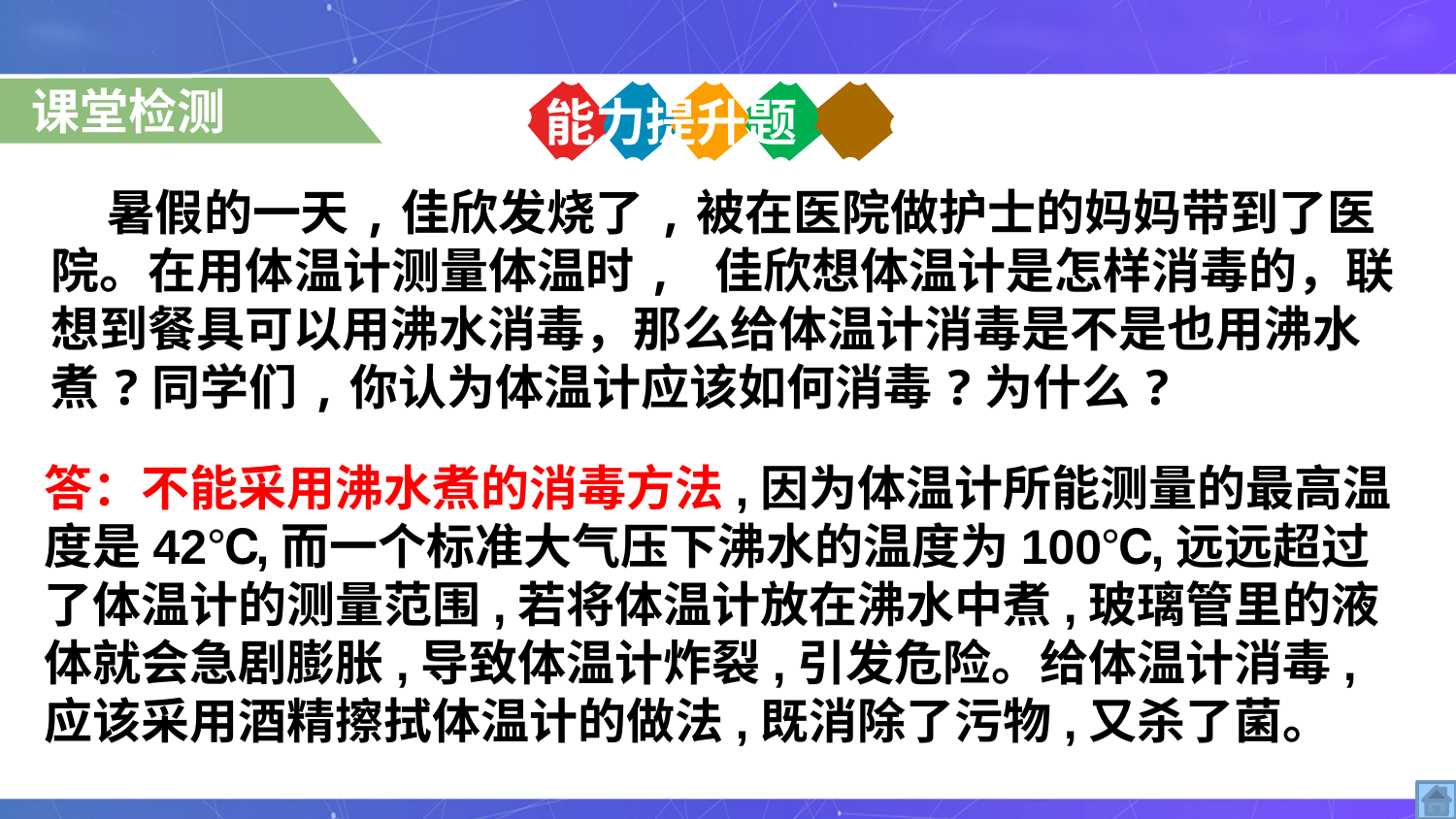

课堂检测

能力提升题

    暑假的一天,佳欣发烧了,被在医院做护士的妈妈带到了医院。在用体温计测量体温时, 佳欣想体温计是怎样消毒的，联想到餐具可以用沸水消毒，那么给体温计消毒是不是也用沸水煮?同学们,你认为体温计应该如何消毒?为什么?
答：不能采用沸水煮的消毒方法,因为体温计所能测量的最高温度是42℃,而一个标准大气压下沸水的温度为100℃,远远超过了体温计的测量范围,若将体温计放在沸水中煮,玻璃管里的液体就会急剧膨胀,导致体温计炸裂,引发危险。给体温计消毒,应该采用酒精擦拭体温计的做法,既消除了污物,又杀了菌。